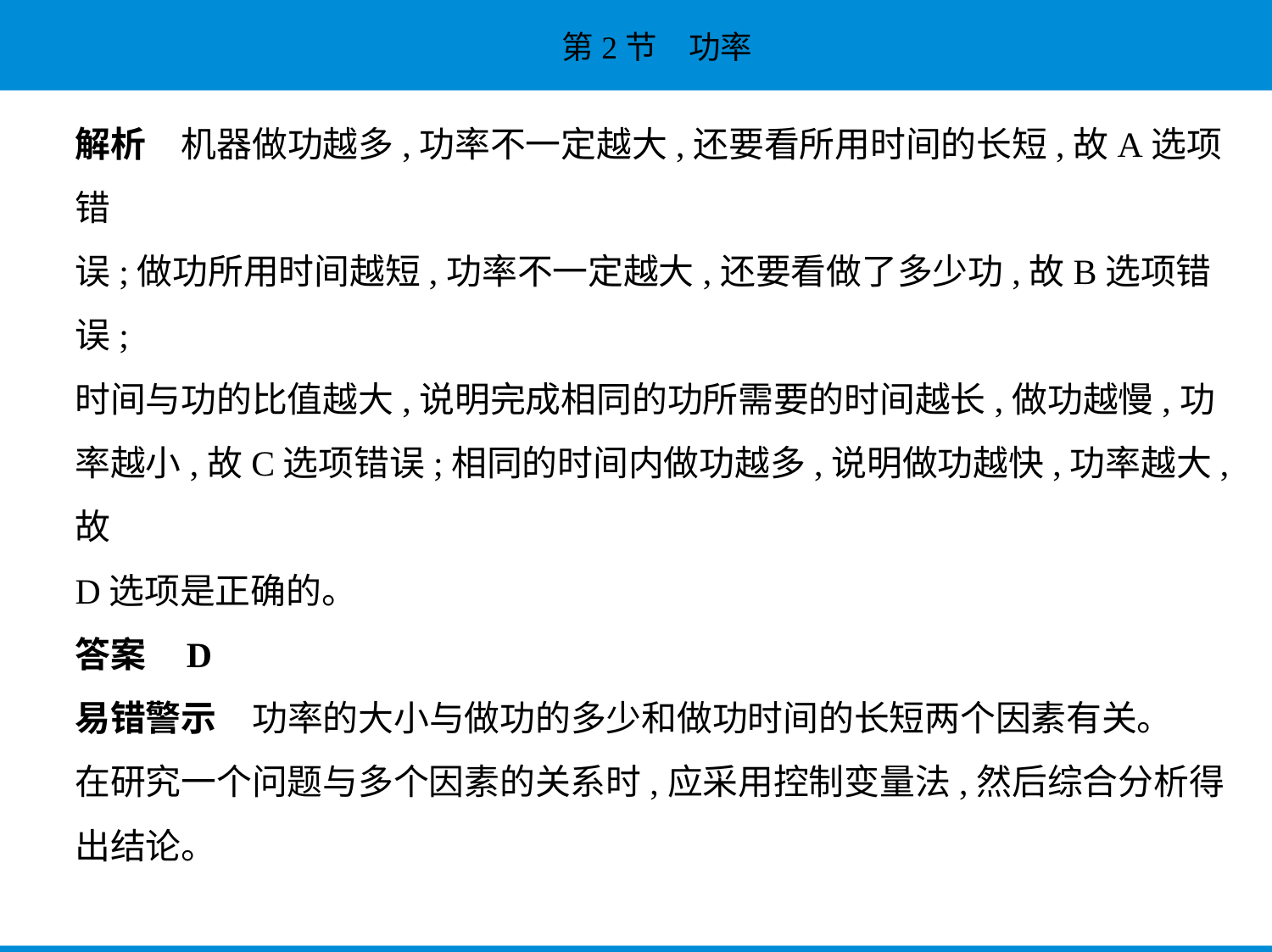

解析　机器做功越多,功率不一定越大,还要看所用时间的长短,故A选项错
误;做功所用时间越短,功率不一定越大,还要看做了多少功,故B选项错误;
时间与功的比值越大,说明完成相同的功所需要的时间越长,做功越慢,功
率越小,故C选项错误;相同的时间内做功越多,说明做功越快,功率越大,故
D选项是正确的。
答案    D
易错警示　功率的大小与做功的多少和做功时间的长短两个因素有关。
在研究一个问题与多个因素的关系时,应采用控制变量法,然后综合分析得
出结论。